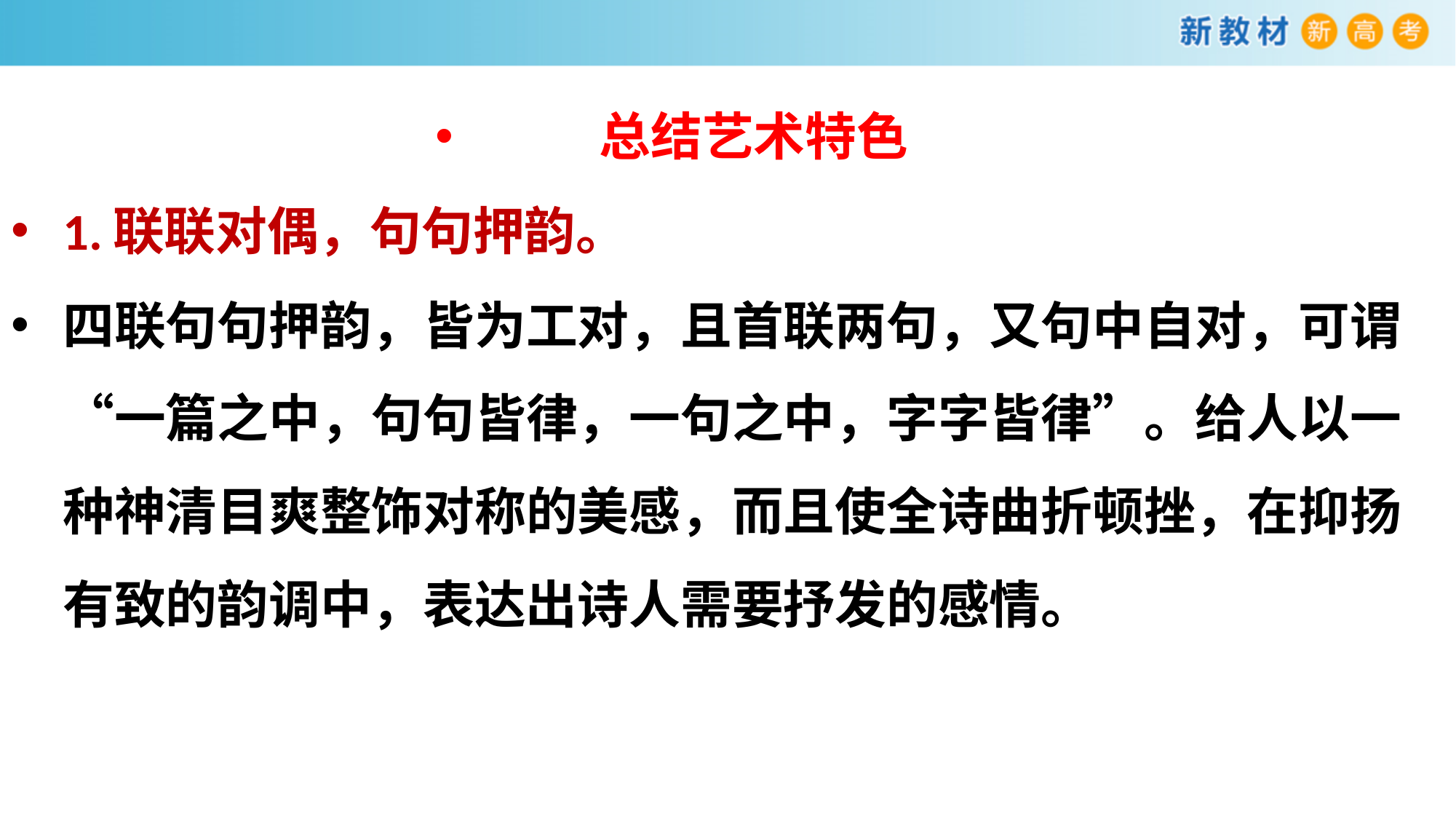

总结艺术特色
1.联联对偶，句句押韵。
四联句句押韵，皆为工对，且首联两句，又句中自对，可谓“一篇之中，句句皆律，一句之中，字字皆律”。给人以一种神清目爽整饰对称的美感，而且使全诗曲折顿挫，在抑扬有致的韵调中，表达出诗人需要抒发的感情。